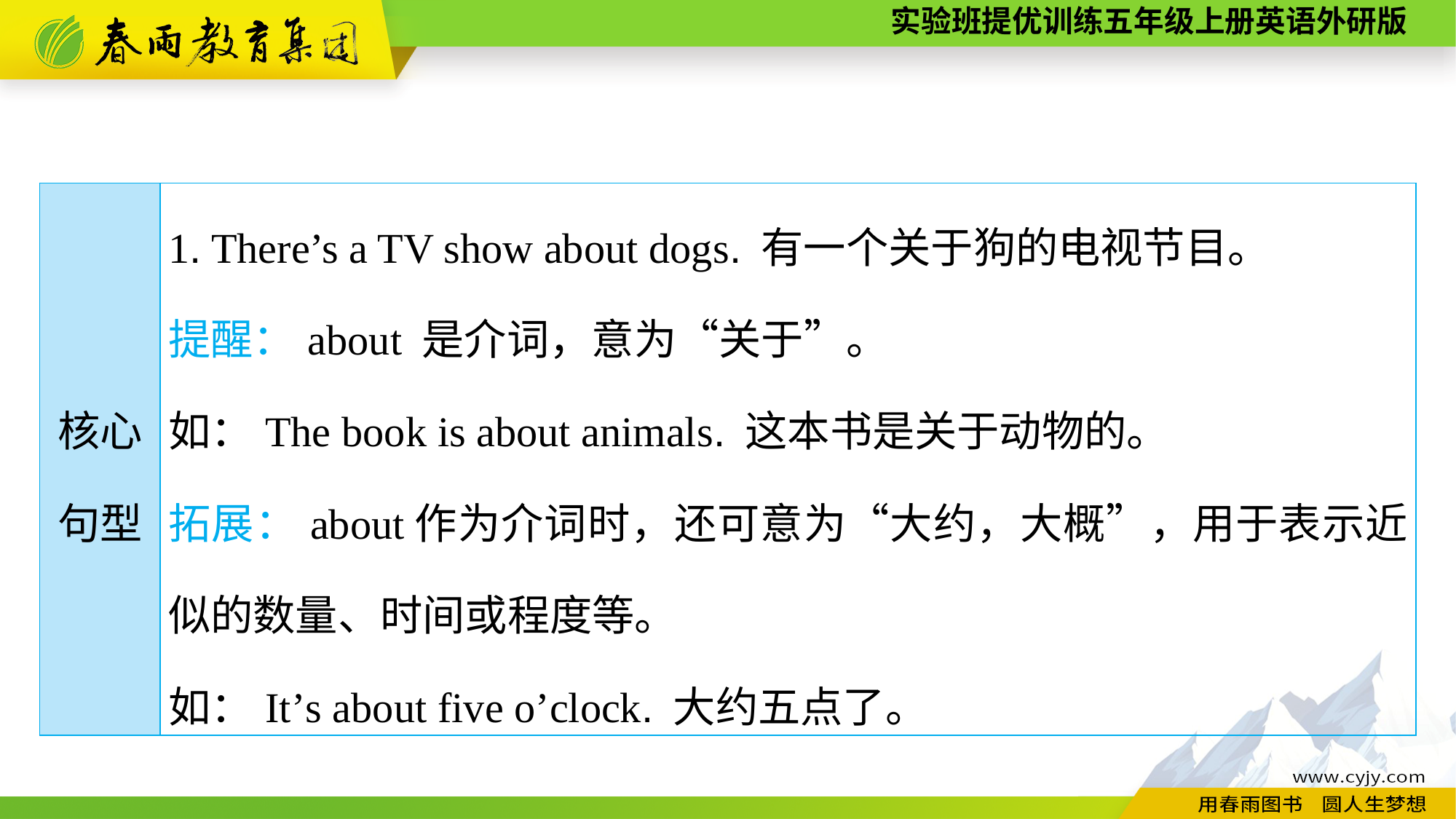

| 核心 句型 | 1. There’s a TV show about dogs. 有一个关于狗的电视节目。 提醒：about 是介词，意为“关于”。 如：The book is about animals. 这本书是关于动物的。 拓展：about作为介词时，还可意为“大约，大概”，用于表示近似的数量、时间或程度等。 如：It’s about five o’clock. 大约五点了。 |
| --- | --- |